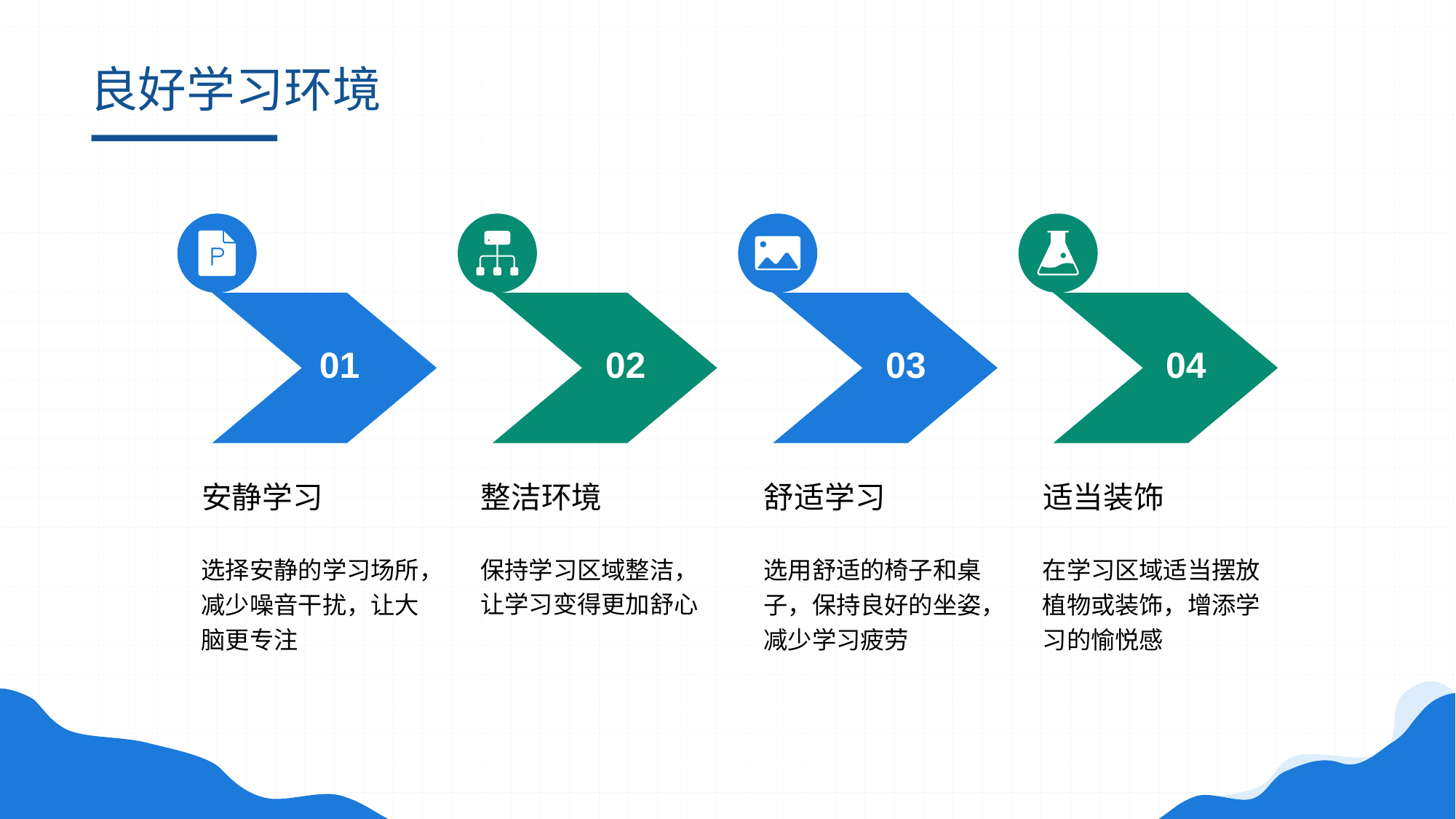

# 良好学习环境

01

02

03

04
安静学习
舒适学习
整洁环境
适当装饰
选择安静的学习场所，减少噪音干扰，让大脑更专注
选用舒适的椅子和桌子，保持良好的坐姿，减少学习疲劳
保持学习区域整洁，让学习变得更加舒心
在学习区域适当摆放植物或装饰，增添学习的愉悦感